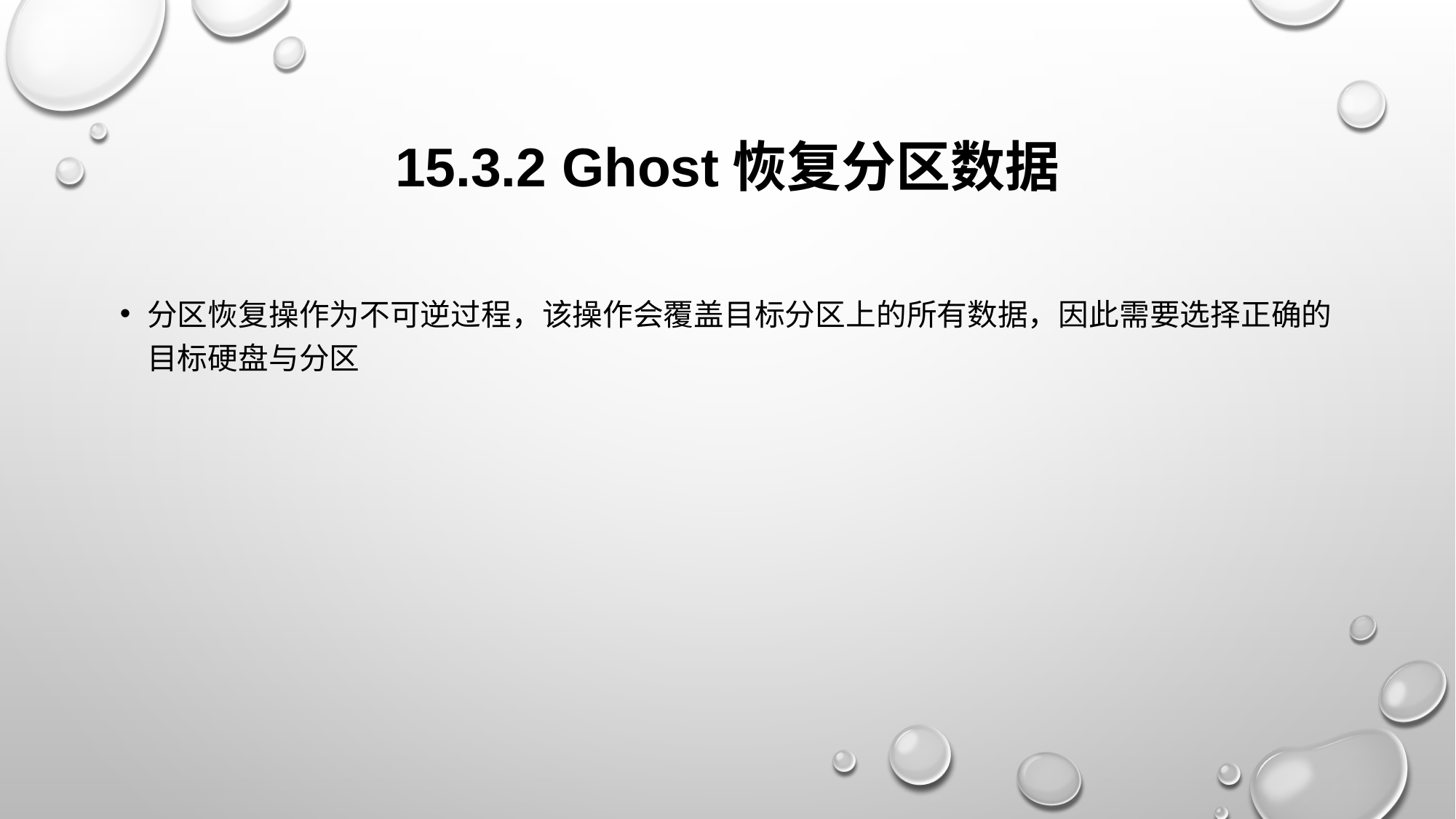

# 15.3.2 Ghost恢复分区数据
分区恢复操作为不可逆过程，该操作会覆盖目标分区上的所有数据，因此需要选择正确的目标硬盘与分区